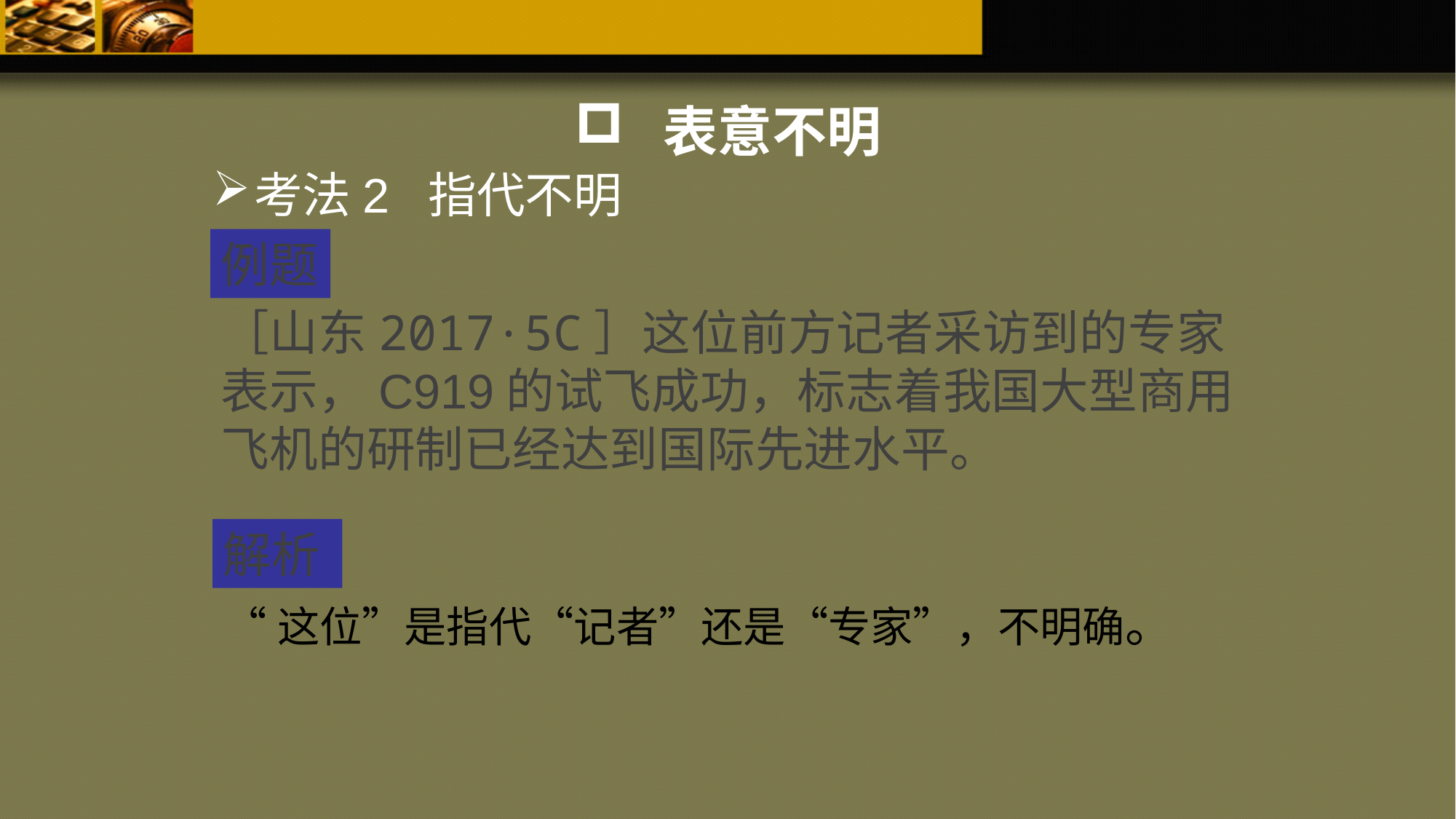

表意不明
考法2  指代不明
例题
［山东2017·5C］这位前方记者采访到的专家表示，C919的试飞成功，标志着我国大型商用飞机的研制已经达到国际先进水平。
解析
“这位”是指代“记者”还是“专家”，不明确。